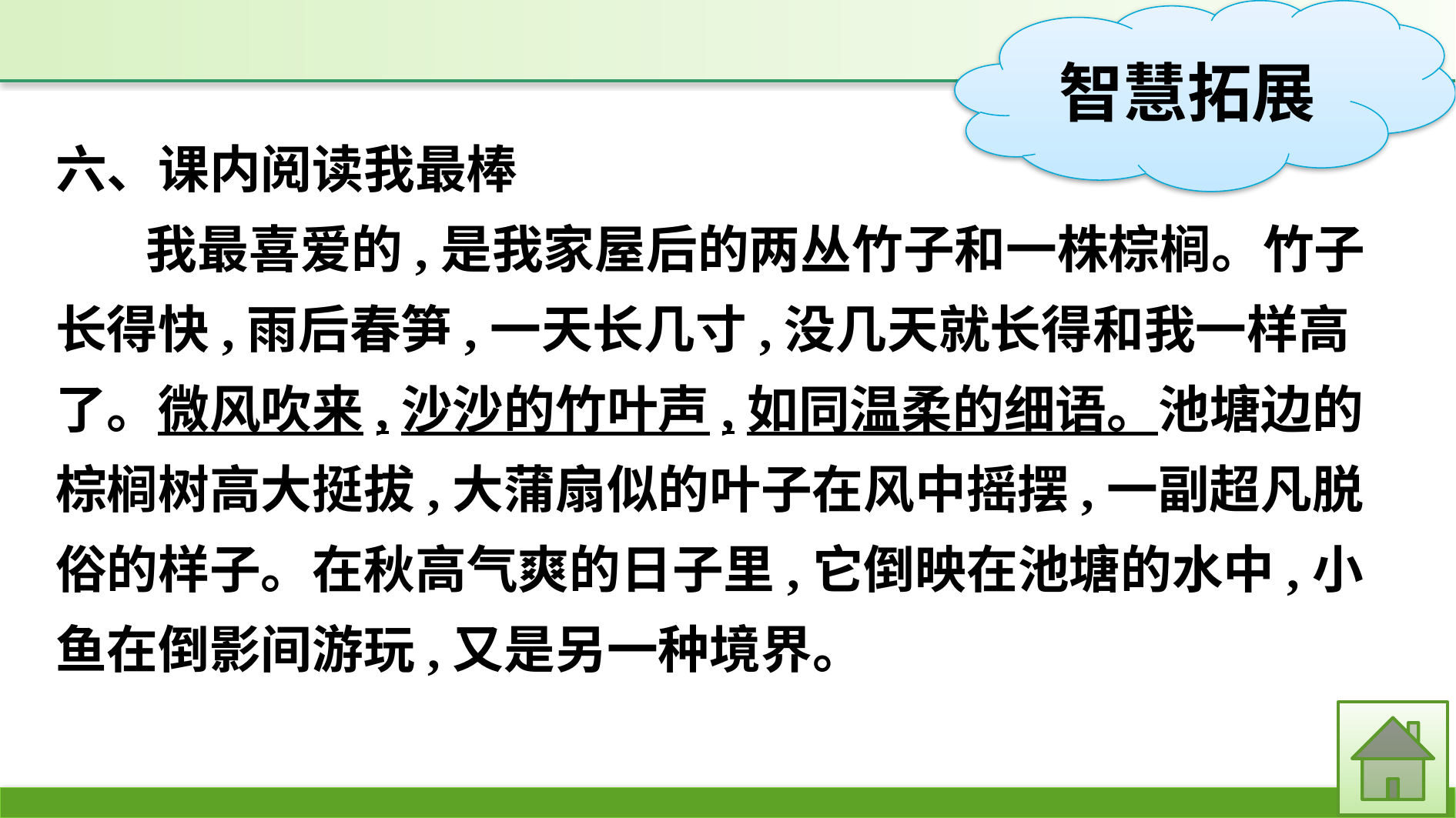

六、课内阅读我最棒
我最喜爱的,是我家屋后的两丛竹子和一株棕榈。竹子长得快,雨后春笋,一天长几寸,没几天就长得和我一样高了。微风吹来,沙沙的竹叶声,如同温柔的细语。池塘边的棕榈树高大挺拔,大蒲扇似的叶子在风中摇摆,一副超凡脱俗的样子。在秋高气爽的日子里,它倒映在池塘的水中,小鱼在倒影间游玩,又是另一种境界。